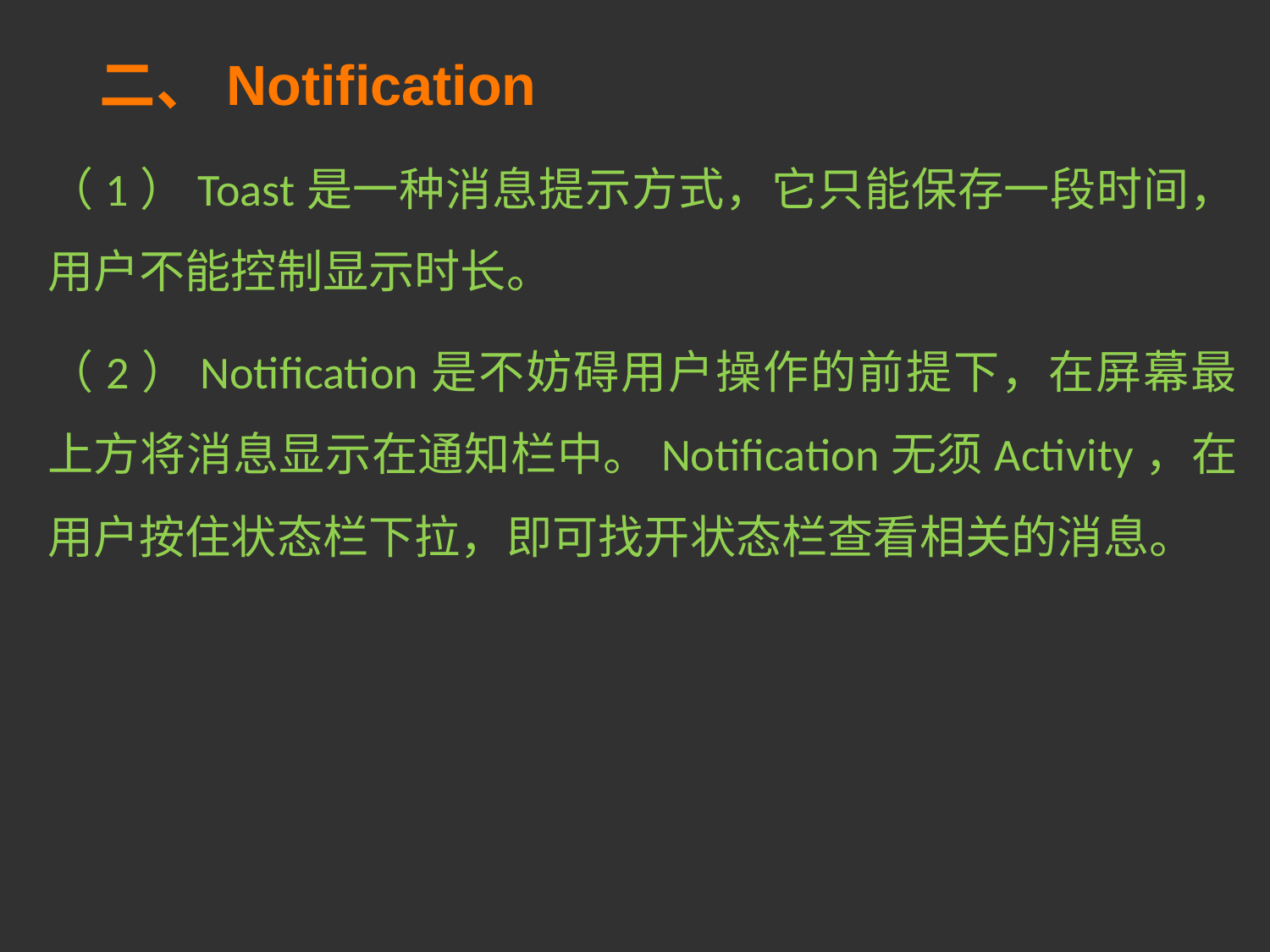

# 二、Notification
（1）Toast是一种消息提示方式，它只能保存一段时间，用户不能控制显示时长。
（2）Notification是不妨碍用户操作的前提下，在屏幕最上方将消息显示在通知栏中。Notification无须Activity，在用户按住状态栏下拉，即可找开状态栏查看相关的消息。